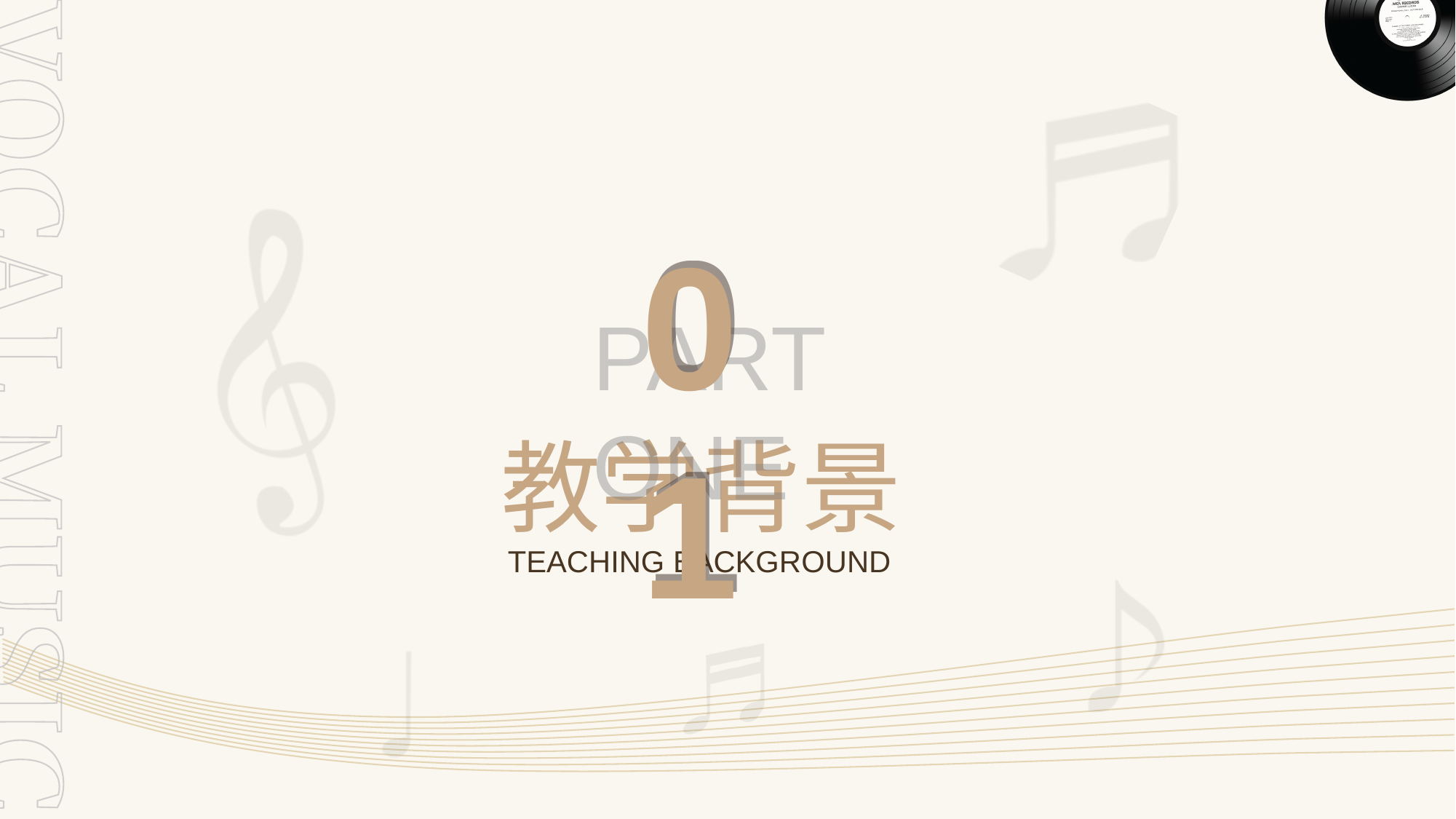

01
01
PART ONE
教学背景
TEACHING BACKGROUND